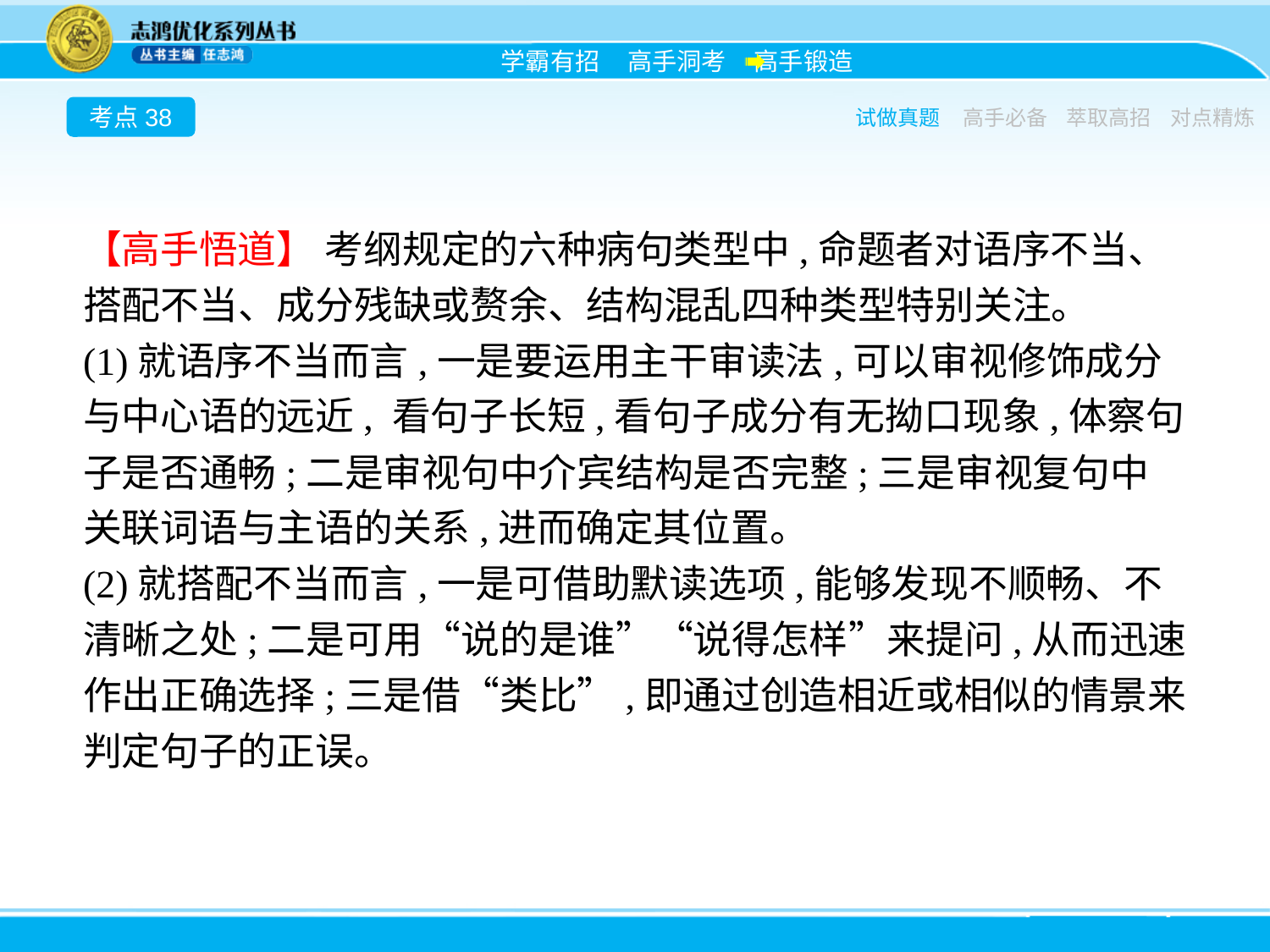

考点38
试做真题
高手必备
萃取高招
对点精炼
【高手悟道】 考纲规定的六种病句类型中,命题者对语序不当、搭配不当、成分残缺或赘余、结构混乱四种类型特别关注。
(1)就语序不当而言,一是要运用主干审读法,可以审视修饰成分与中心语的远近, 看句子长短,看句子成分有无拗口现象,体察句子是否通畅;二是审视句中介宾结构是否完整;三是审视复句中关联词语与主语的关系,进而确定其位置。
(2)就搭配不当而言,一是可借助默读选项,能够发现不顺畅、不清晰之处;二是可用“说的是谁”“说得怎样”来提问,从而迅速作出正确选择;三是借“类比”,即通过创造相近或相似的情景来判定句子的正误。